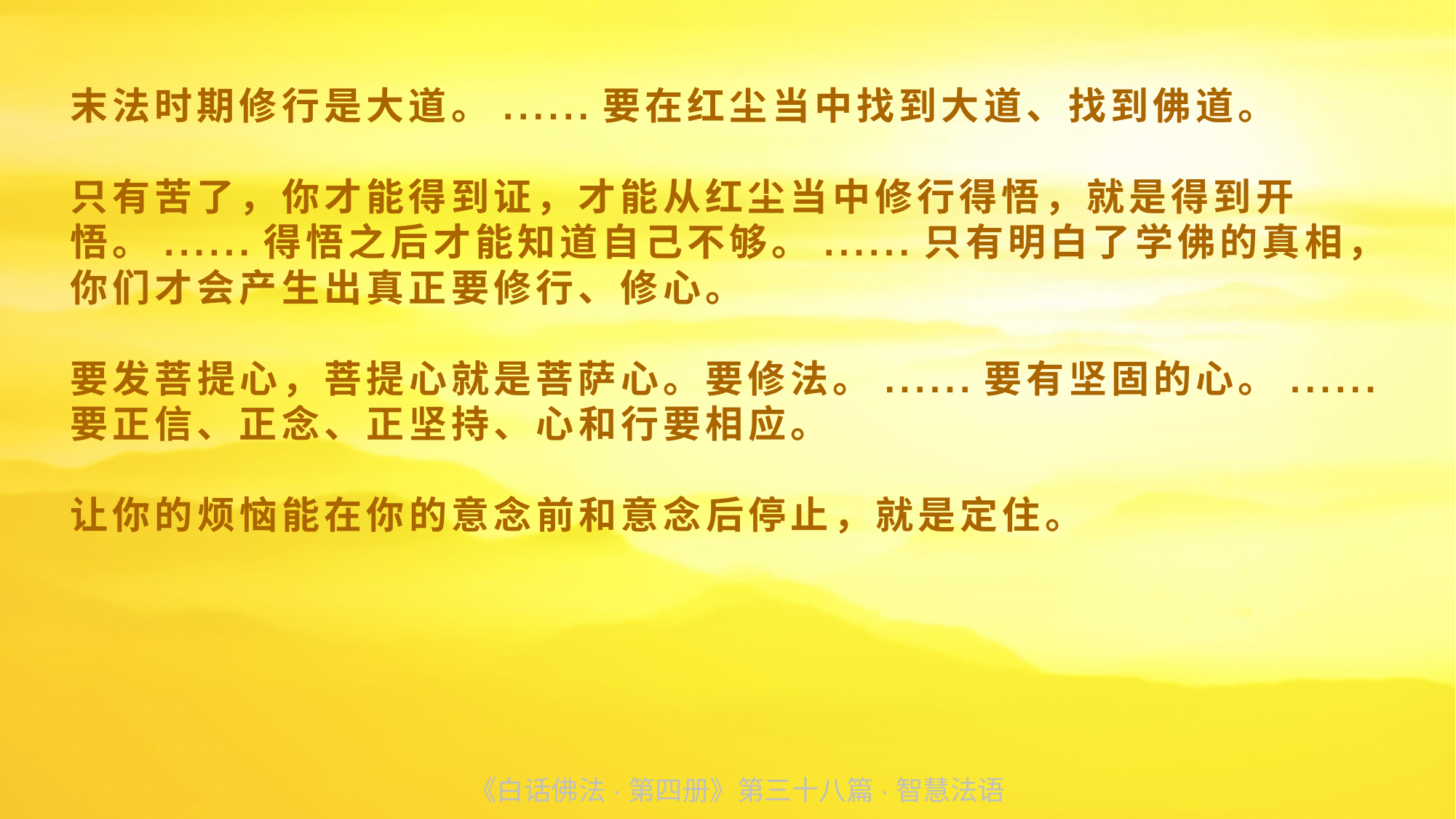

末法时期修行是大道。......要在红尘当中找到大道、找到佛道。

只有苦了，你才能得到证，才能从红尘当中修行得悟，就是得到开悟。......得悟之后才能知道自己不够。......只有明白了学佛的真相，你们才会产生出真正要修行、修心。

要发菩提心，菩提心就是菩萨心。要修法。......要有坚固的心。......要正信、正念、正坚持、心和行要相应。

让你的烦恼能在你的意念前和意念后停止，就是定住。

  《白话佛法·第四册》第三十八篇·智慧法语